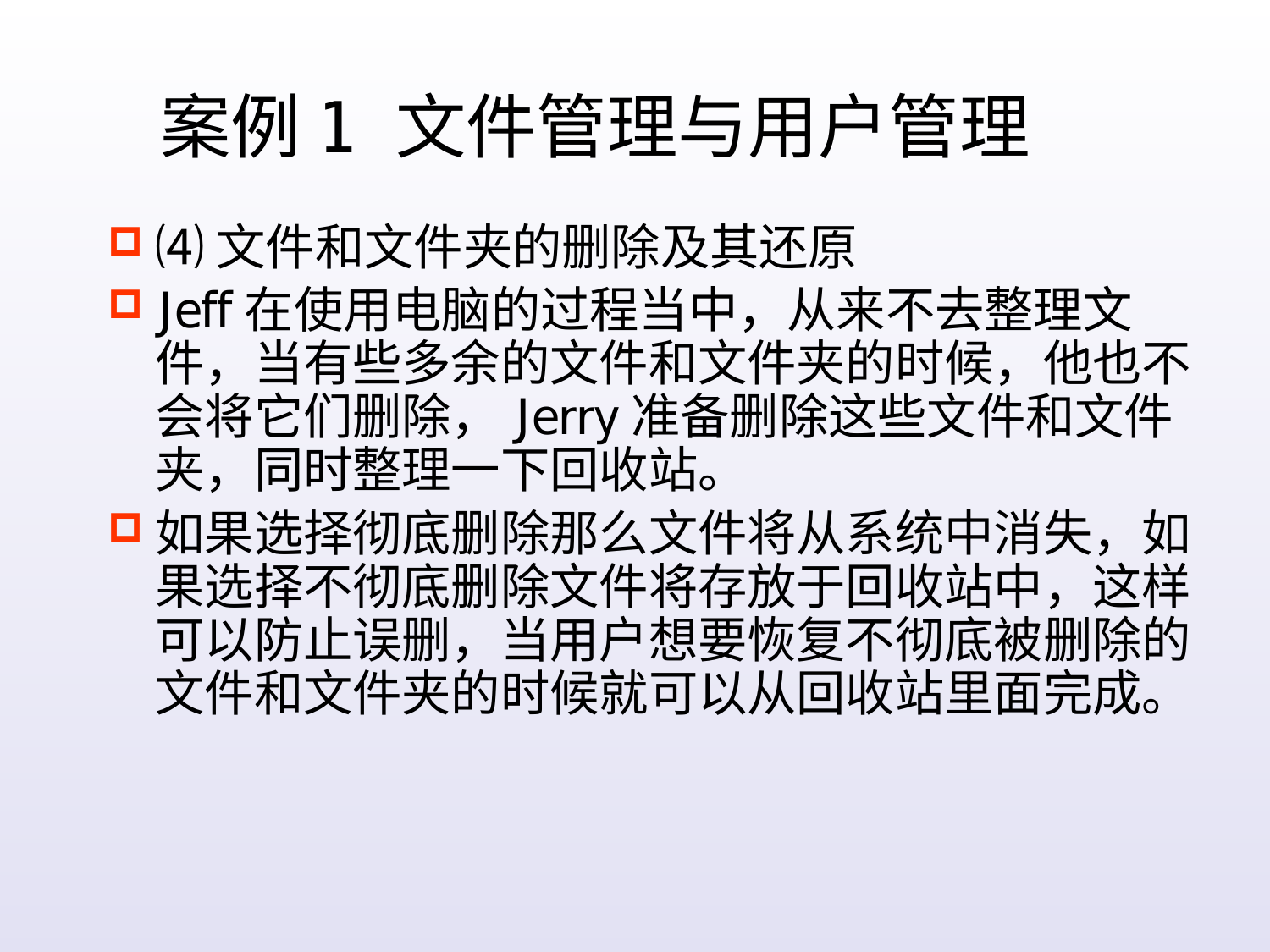

案例1 文件管理与用户管理
⑷文件和文件夹的删除及其还原
Jeff在使用电脑的过程当中，从来不去整理文件，当有些多余的文件和文件夹的时候，他也不会将它们删除，Jerry准备删除这些文件和文件夹，同时整理一下回收站。
如果选择彻底删除那么文件将从系统中消失，如果选择不彻底删除文件将存放于回收站中，这样可以防止误删，当用户想要恢复不彻底被删除的文件和文件夹的时候就可以从回收站里面完成。